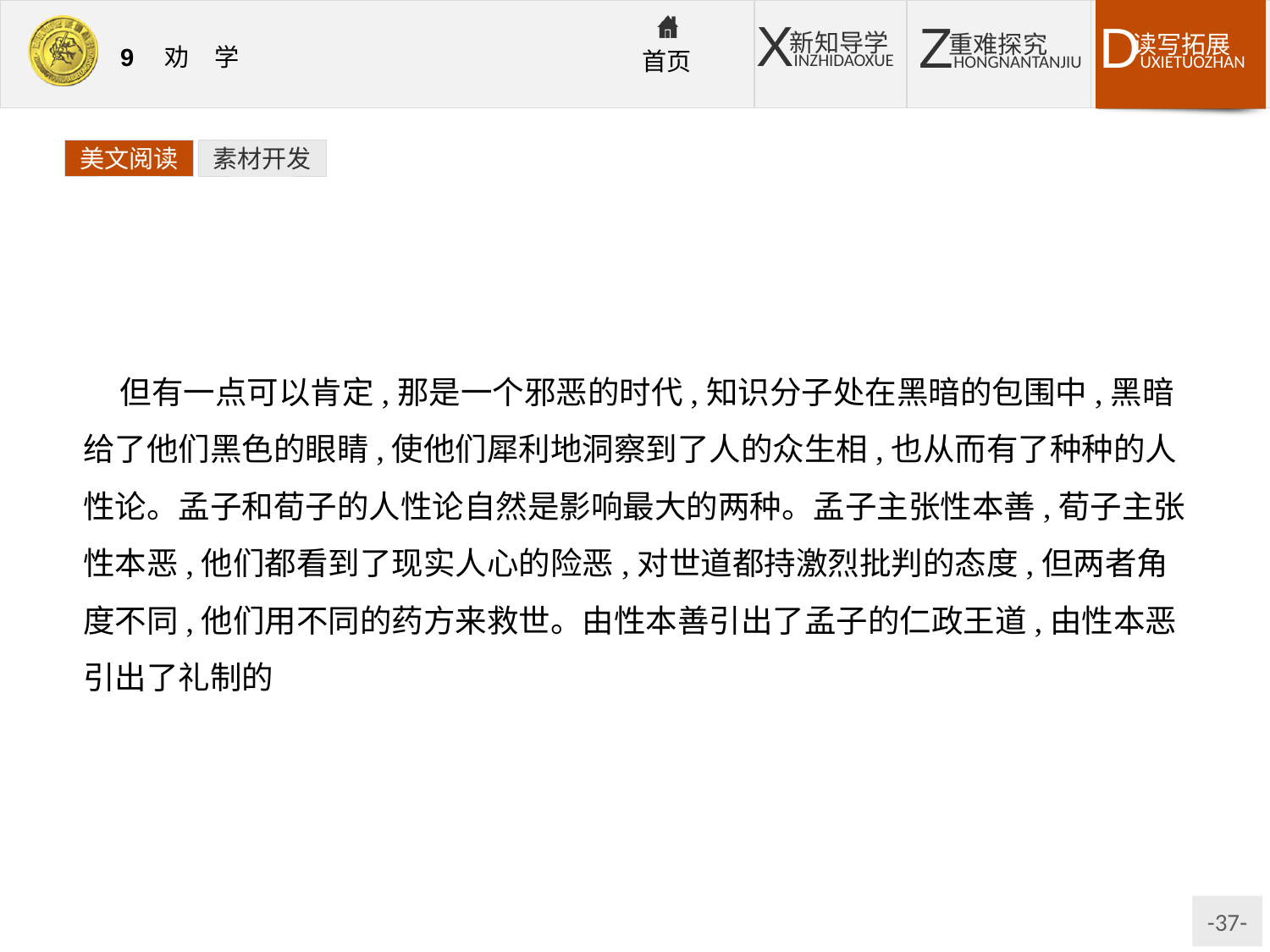

美文阅读
素材开发
但有一点可以肯定,那是一个邪恶的时代,知识分子处在黑暗的包围中,黑暗给了他们黑色的眼睛,使他们犀利地洞察到了人的众生相,也从而有了种种的人性论。孟子和荀子的人性论自然是影响最大的两种。孟子主张性本善,荀子主张性本恶,他们都看到了现实人心的险恶,对世道都持激烈批判的态度,但两者角度不同,他们用不同的药方来救世。由性本善引出了孟子的仁政王道,由性本恶引出了礼制的